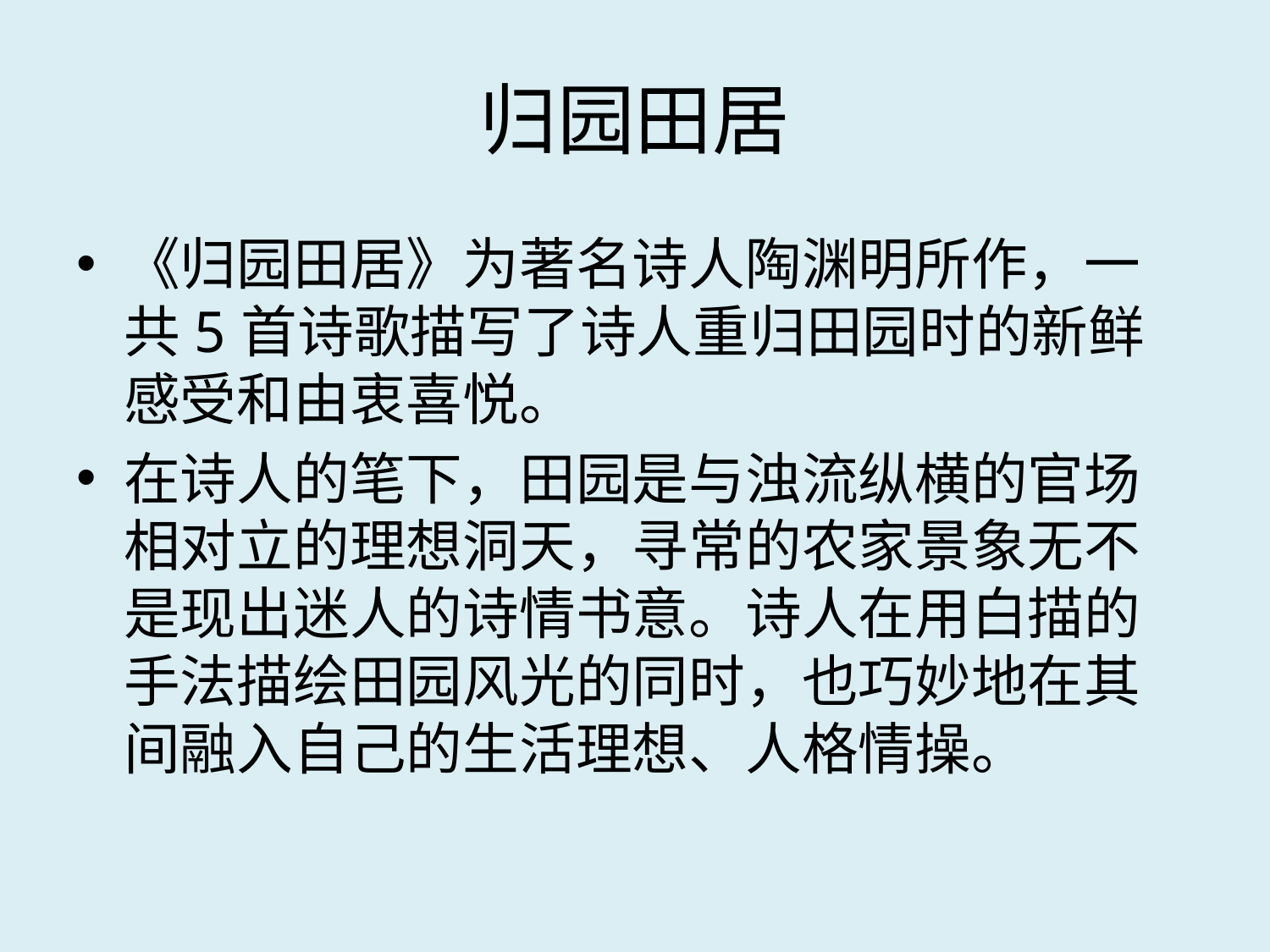

# 归园田居
《归园田居》为著名诗人陶渊明所作，一共5首诗歌描写了诗人重归田园时的新鲜感受和由衷喜悦。
在诗人的笔下，田园是与浊流纵横的官场相对立的理想洞天，寻常的农家景象无不是现出迷人的诗情书意。诗人在用白描的手法描绘田园风光的同时，也巧妙地在其间融入自己的生活理想、人格情操。